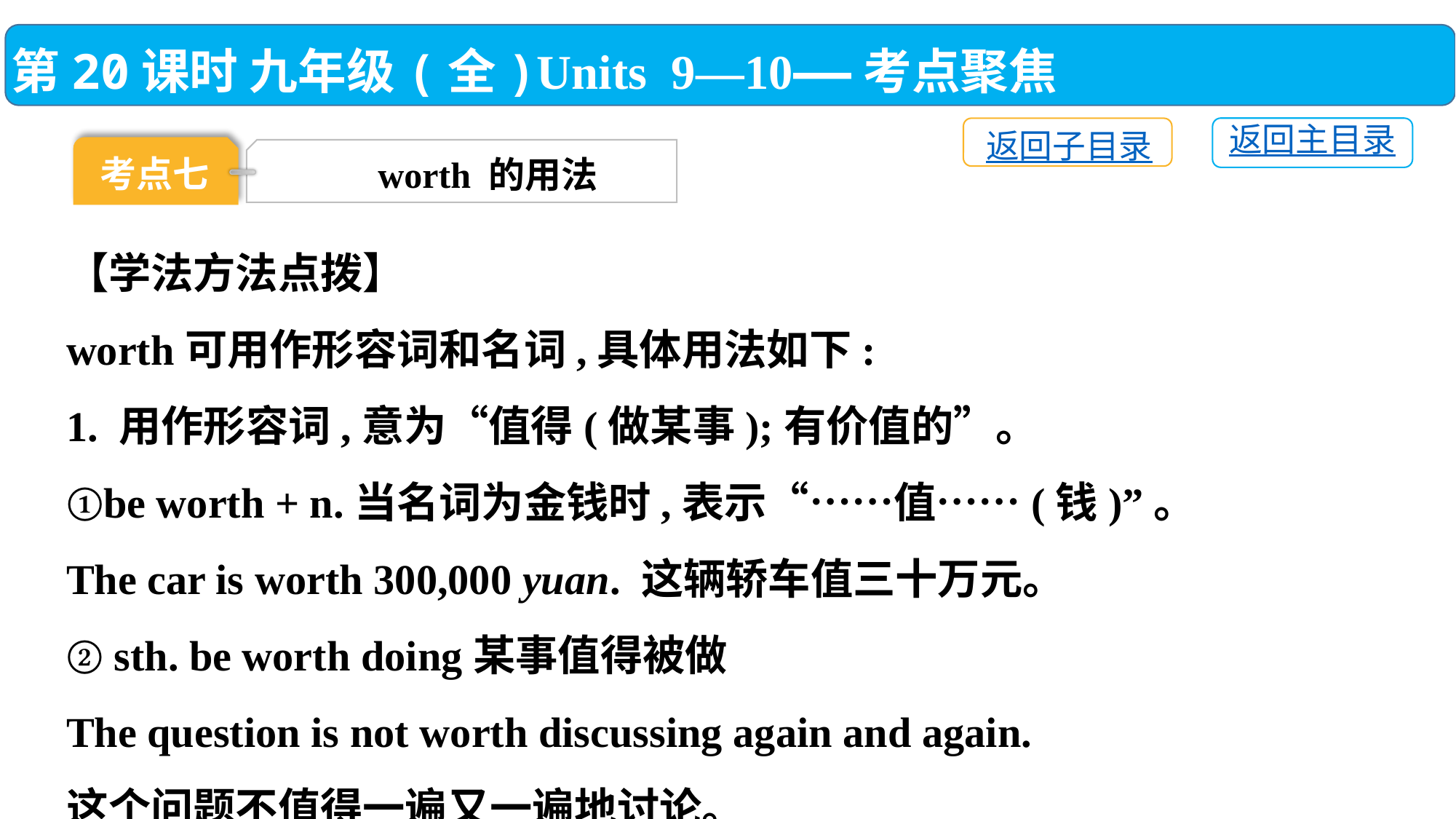

第20课时 九年级(全)Units  9—10——考点聚焦
返回主目录

返回子目录
考点七
worth 的用法

【学法方法点拨】
worth可用作形容词和名词,具体用法如下:
1. 用作形容词,意为“值得(做某事);有价值的”。
①be worth + n.当名词为金钱时,表示“……值……(钱)”。
The car is worth 300,000 yuan. 这辆轿车值三十万元。
② sth. be worth doing某事值得被做
The question is not worth discussing again and again.
这个问题不值得一遍又一遍地讨论。